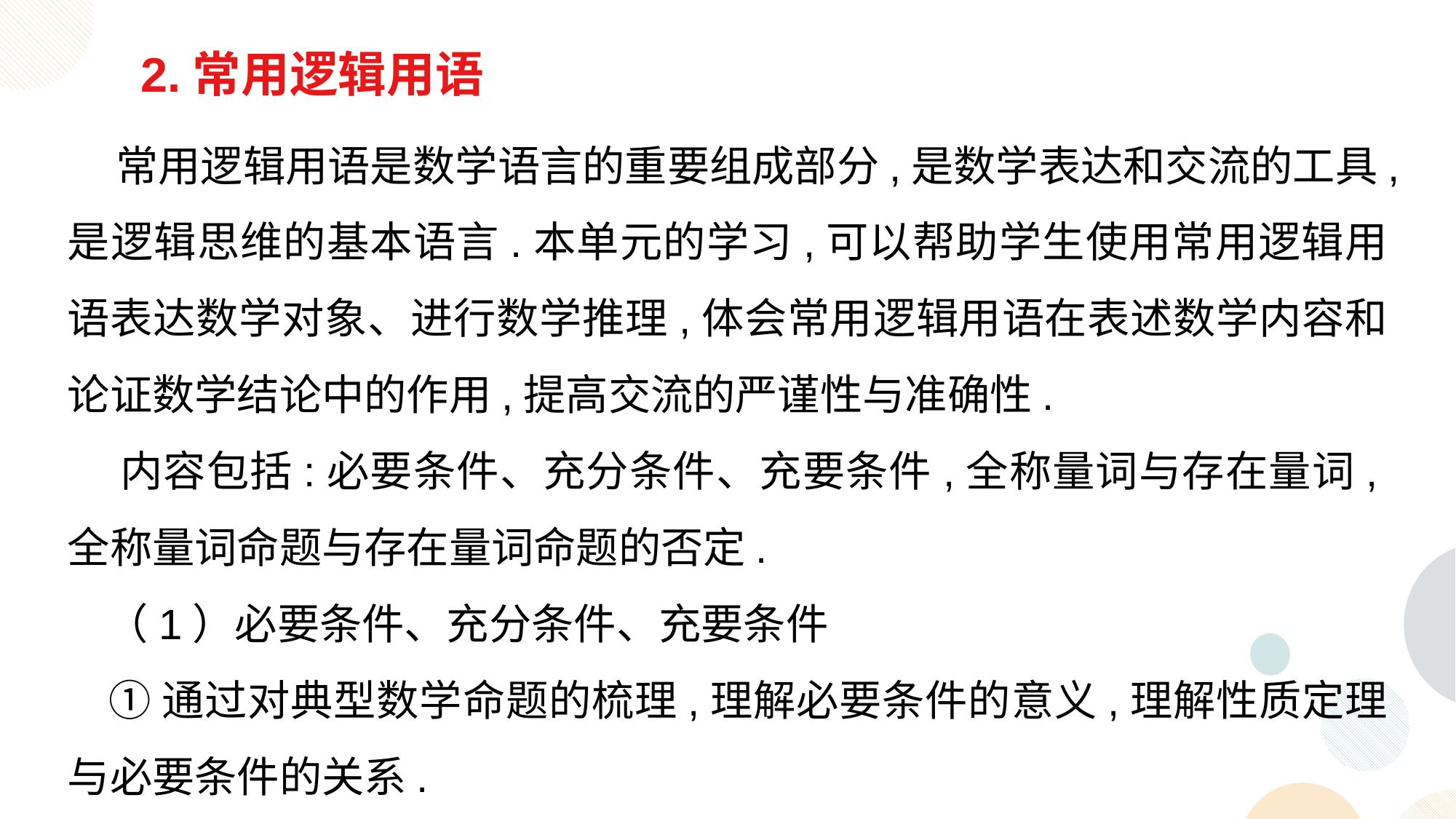

2.常用逻辑用语
    常用逻辑用语是数学语言的重要组成部分,是数学表达和交流的工具,是逻辑思维的基本语言.本单元的学习,可以帮助学生使用常用逻辑用语表达数学对象、进行数学推理,体会常用逻辑用语在表述数学内容和论证数学结论中的作用,提高交流的严谨性与准确性.
    内容包括:必要条件、充分条件、充要条件,全称量词与存在量词,全称量词命题与存在量词命题的否定.
   （1）必要条件、充分条件、充要条件
    ①通过对典型数学命题的梳理,理解必要条件的意义,理解性质定理与必要条件的关系.